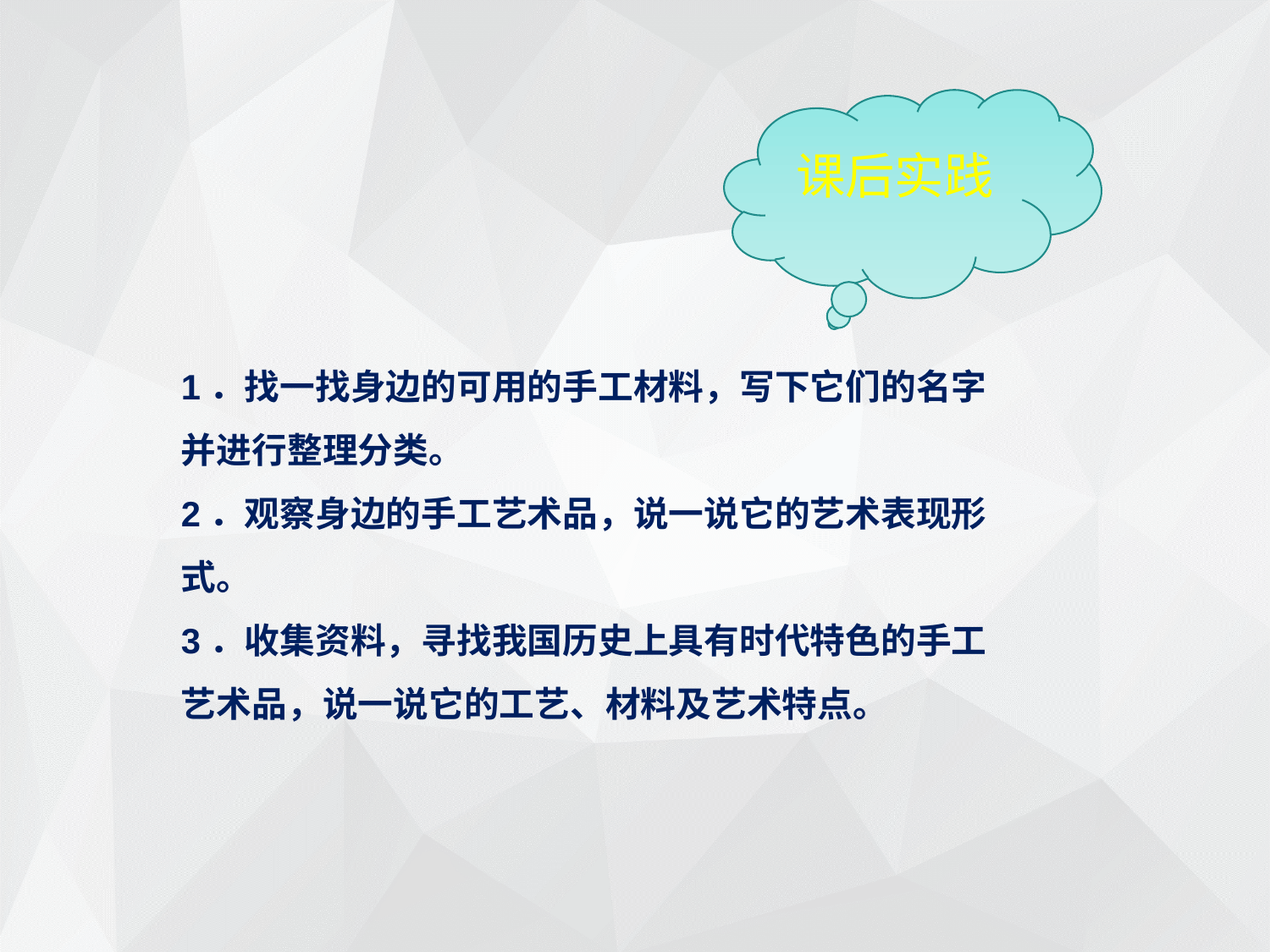

课后实践
1．找一找身边的可用的手工材料，写下它们的名字并进行整理分类。
2．观察身边的手工艺术品，说一说它的艺术表现形式。
3．收集资料，寻找我国历史上具有时代特色的手工艺术品，说一说它的工艺、材料及艺术特点。